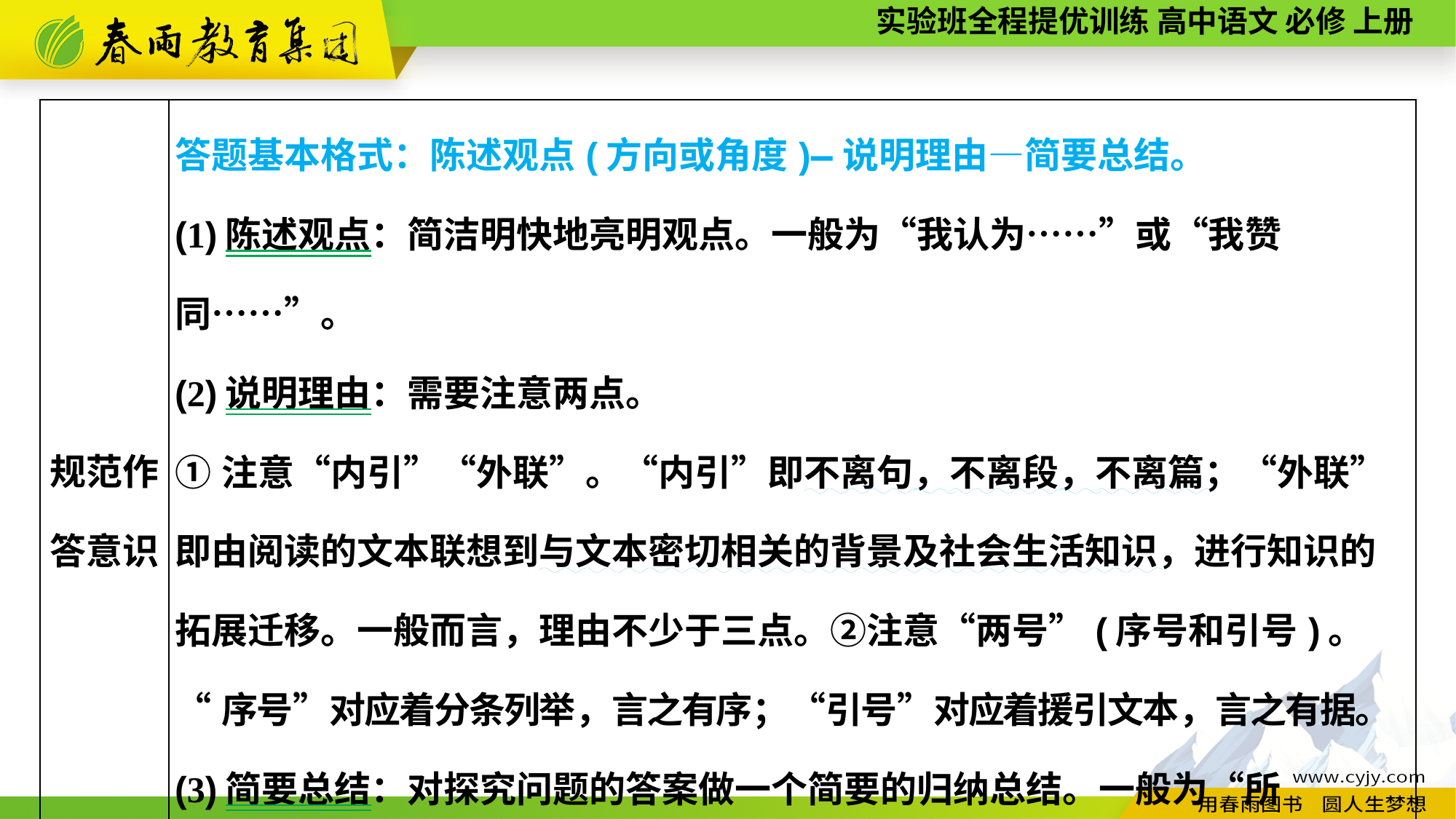

| 规范作答意识 | 答题基本格式：陈述观点(方向或角度)—说明理由—简要总结。 (1)陈述观点：简洁明快地亮明观点。一般为“我认为……”或“我赞 同……”。 (2)说明理由：需要注意两点。 ①注意“内引”“外联”。“内引”即不离句，不离段，不离篇；“外联”即由阅读的文本联想到与文本密切相关的背景及社会生活知识，进行知识的拓展迁移。一般而言，理由不少于三点。②注意“两号”(序号和引号)。 “序号”对应着分条列举，言之有序；“引号”对应着援引文本，言之有据。 (3)简要总结：对探究问题的答案做一个简要的归纳总结。一般为“所 以……”“因此……”“由此可得出……”等。 |
| --- | --- |